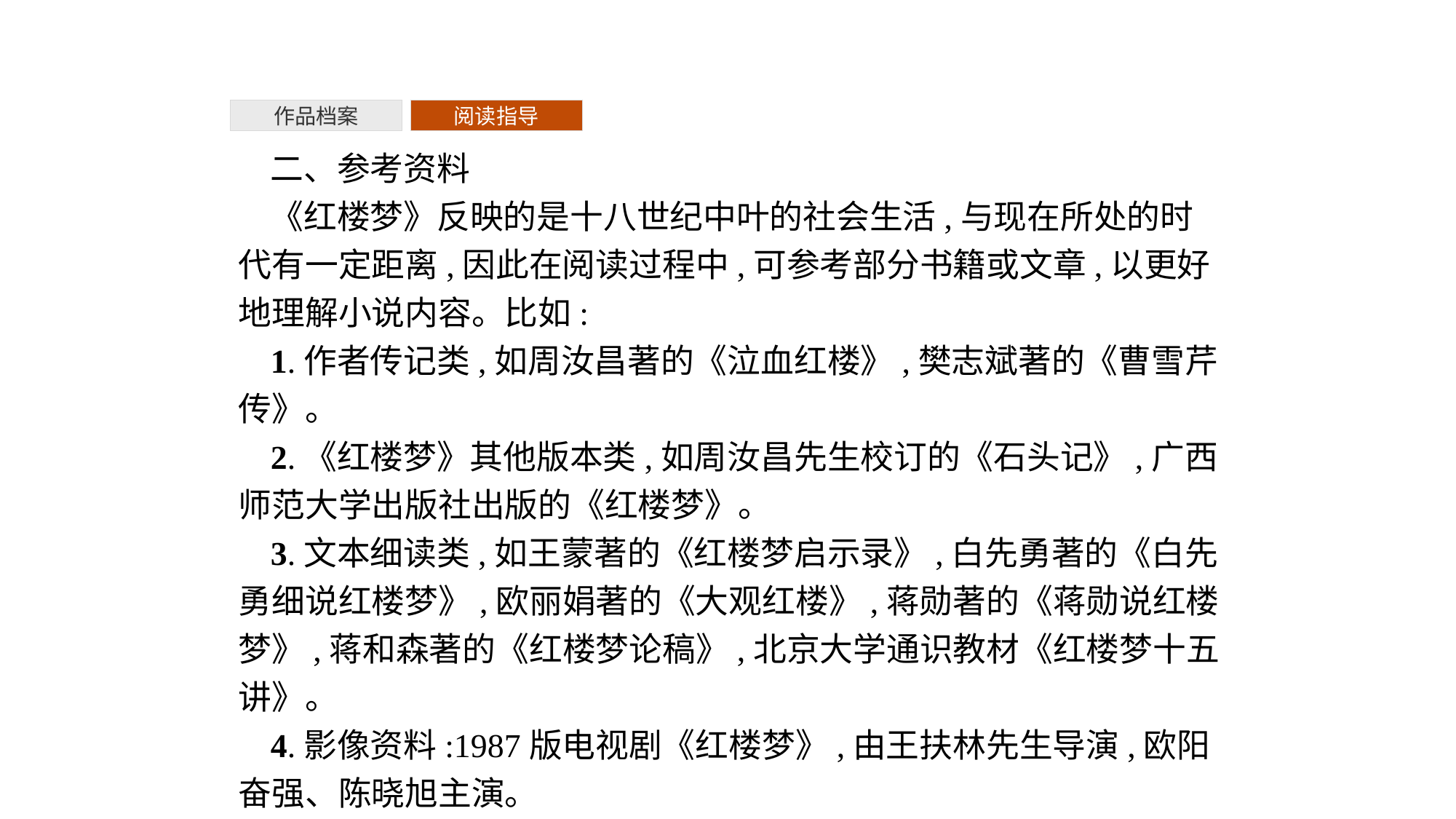

作品档案
阅读指导
二、参考资料
《红楼梦》反映的是十八世纪中叶的社会生活,与现在所处的时代有一定距离,因此在阅读过程中,可参考部分书籍或文章,以更好地理解小说内容。比如:
1.作者传记类,如周汝昌著的《泣血红楼》,樊志斌著的《曹雪芹传》。
2.《红楼梦》其他版本类,如周汝昌先生校订的《石头记》,广西师范大学出版社出版的《红楼梦》。
3.文本细读类,如王蒙著的《红楼梦启示录》,白先勇著的《白先勇细说红楼梦》,欧丽娟著的《大观红楼》,蒋勋著的《蒋勋说红楼梦》,蒋和森著的《红楼梦论稿》,北京大学通识教材《红楼梦十五讲》。
4.影像资料:1987版电视剧《红楼梦》,由王扶林先生导演,欧阳奋强、陈晓旭主演。